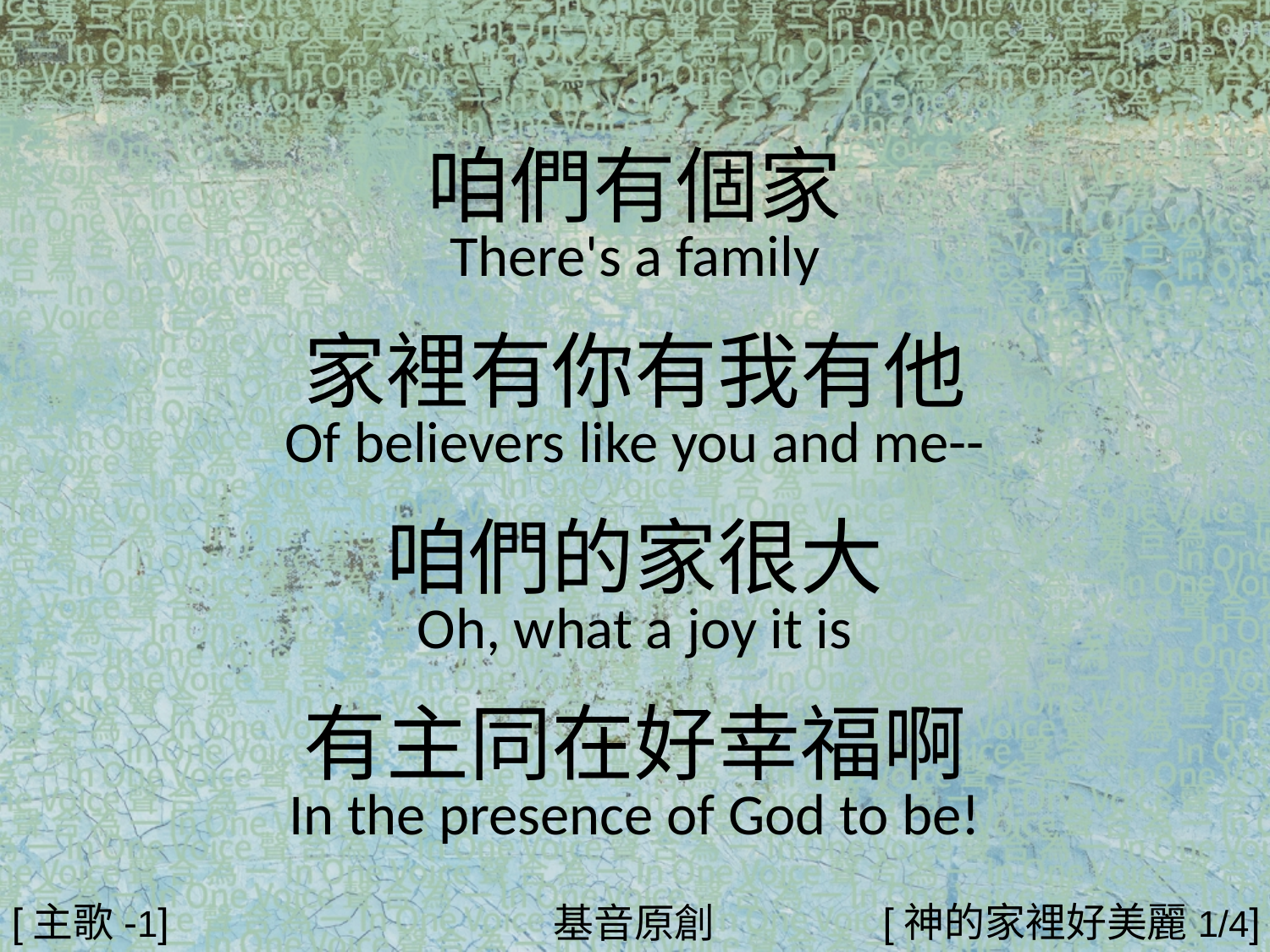

咱們有個家
There's a family

家裡有你有我有他
Of believers like you and me--

咱們的家很大
Oh, what a joy it is

有主同在好幸福啊
In the presence of God to be!

#

[主歌-1]
[神的家裡好美麗1/4]
基音原創